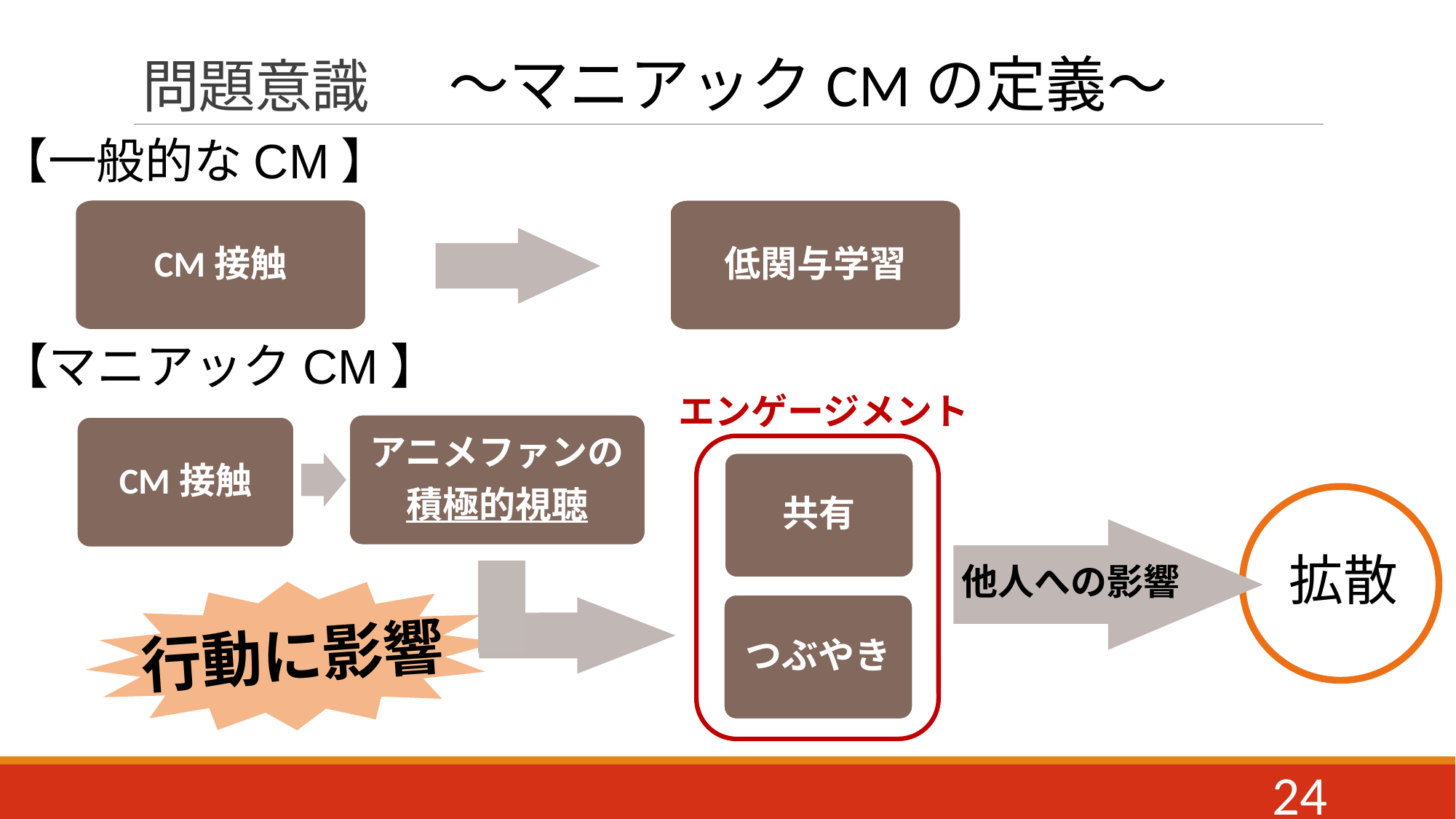

# 問題意識
～マニアックCMの定義～
【一般的なCM】
CM接触
低関与学習

【マニアックCM】
エンゲージメント

共有

つぶやき

アニメファンの
積極的視聴

CM接触

拡散
他人への影響

行動に影響

24